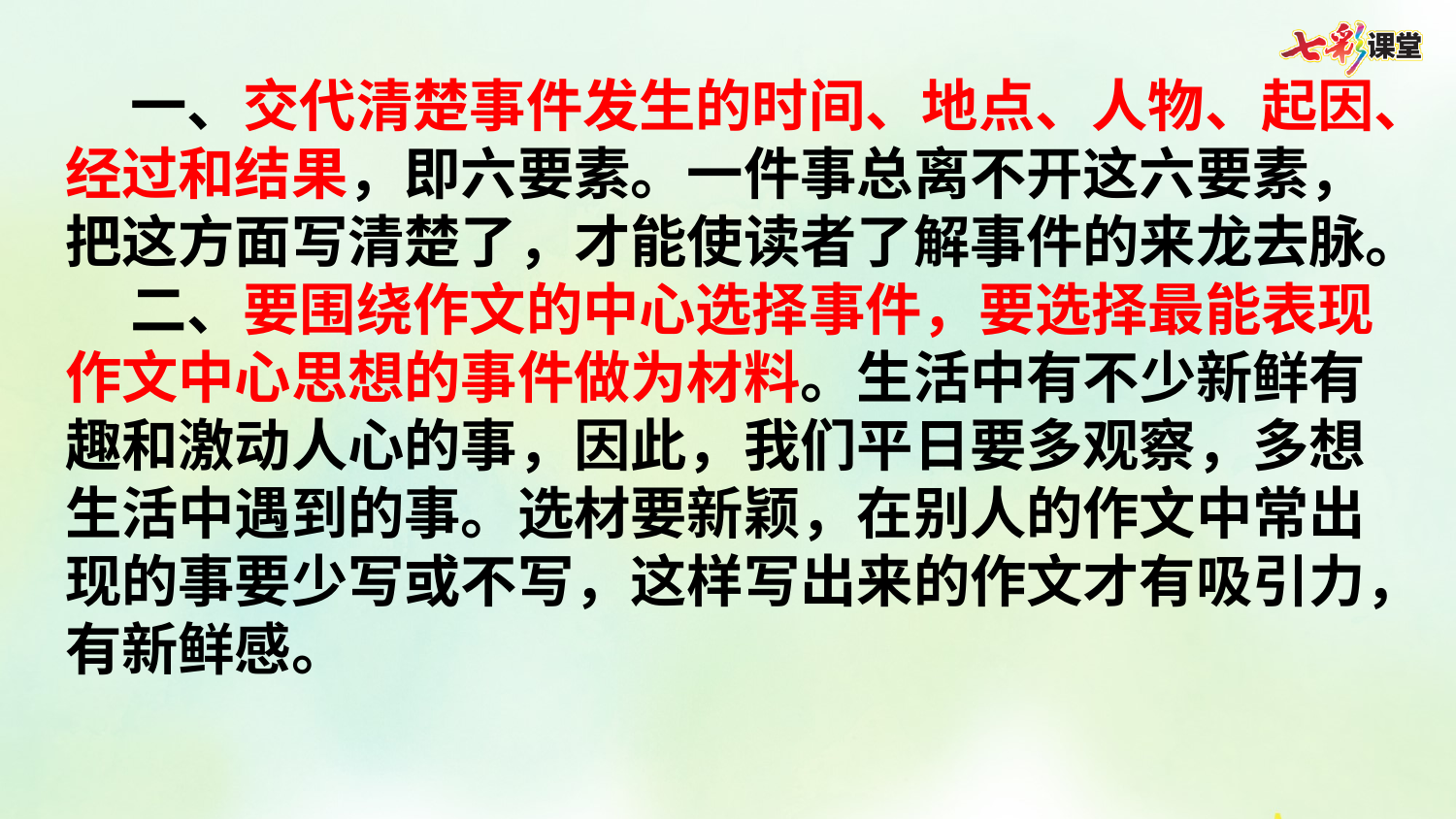

一、交代清楚事件发生的时间、地点、人物、起因、经过和结果，即六要素。一件事总离不开这六要素，把这方面写清楚了，才能使读者了解事件的来龙去脉。
    二、要围绕作文的中心选择事件，要选择最能表现作文中心思想的事件做为材料。生活中有不少新鲜有趣和激动人心的事，因此，我们平日要多观察，多想生活中遇到的事。选材要新颖，在别人的作文中常出现的事要少写或不写，这样写出来的作文才有吸引力，有新鲜感。